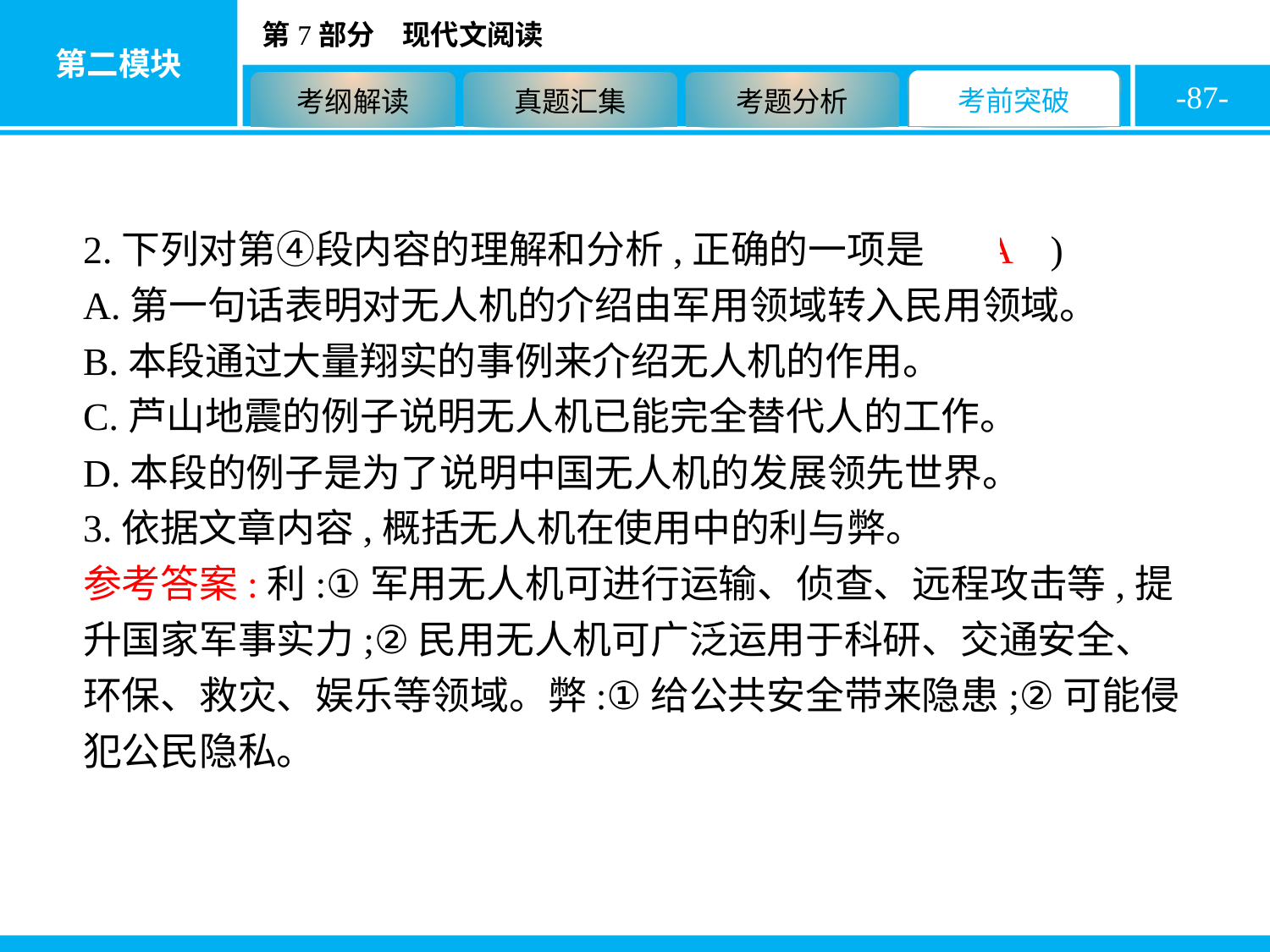

-87-
2.下列对第④段内容的理解和分析,正确的一项是(    A    )
A.第一句话表明对无人机的介绍由军用领域转入民用领域。
B.本段通过大量翔实的事例来介绍无人机的作用。
C.芦山地震的例子说明无人机已能完全替代人的工作。
D.本段的例子是为了说明中国无人机的发展领先世界。
3.依据文章内容,概括无人机在使用中的利与弊。
参考答案:利:①军用无人机可进行运输、侦查、远程攻击等,提升国家军事实力;②民用无人机可广泛运用于科研、交通安全、环保、救灾、娱乐等领域。弊:①给公共安全带来隐患;②可能侵犯公民隐私。